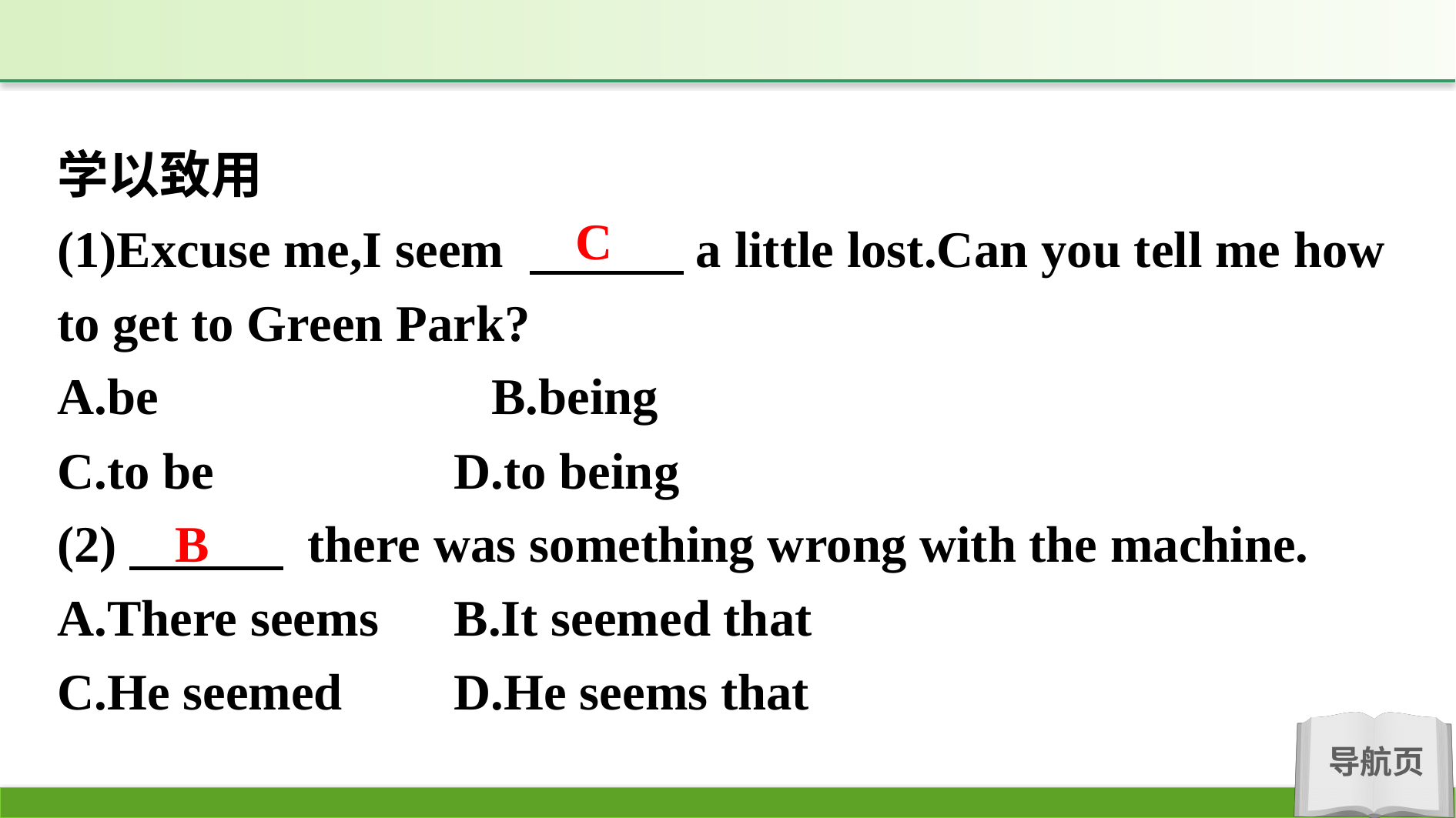

学以致用
(1)Excuse me,I seem 　　　a little lost.Can you tell me how to get to Green Park?
A.be　　　　　　B.being
C.to be		D.to being
(2)　　　 there was something wrong with the machine.
A.There seems	B.It seemed that
C.He seemed	D.He seems that
C
B